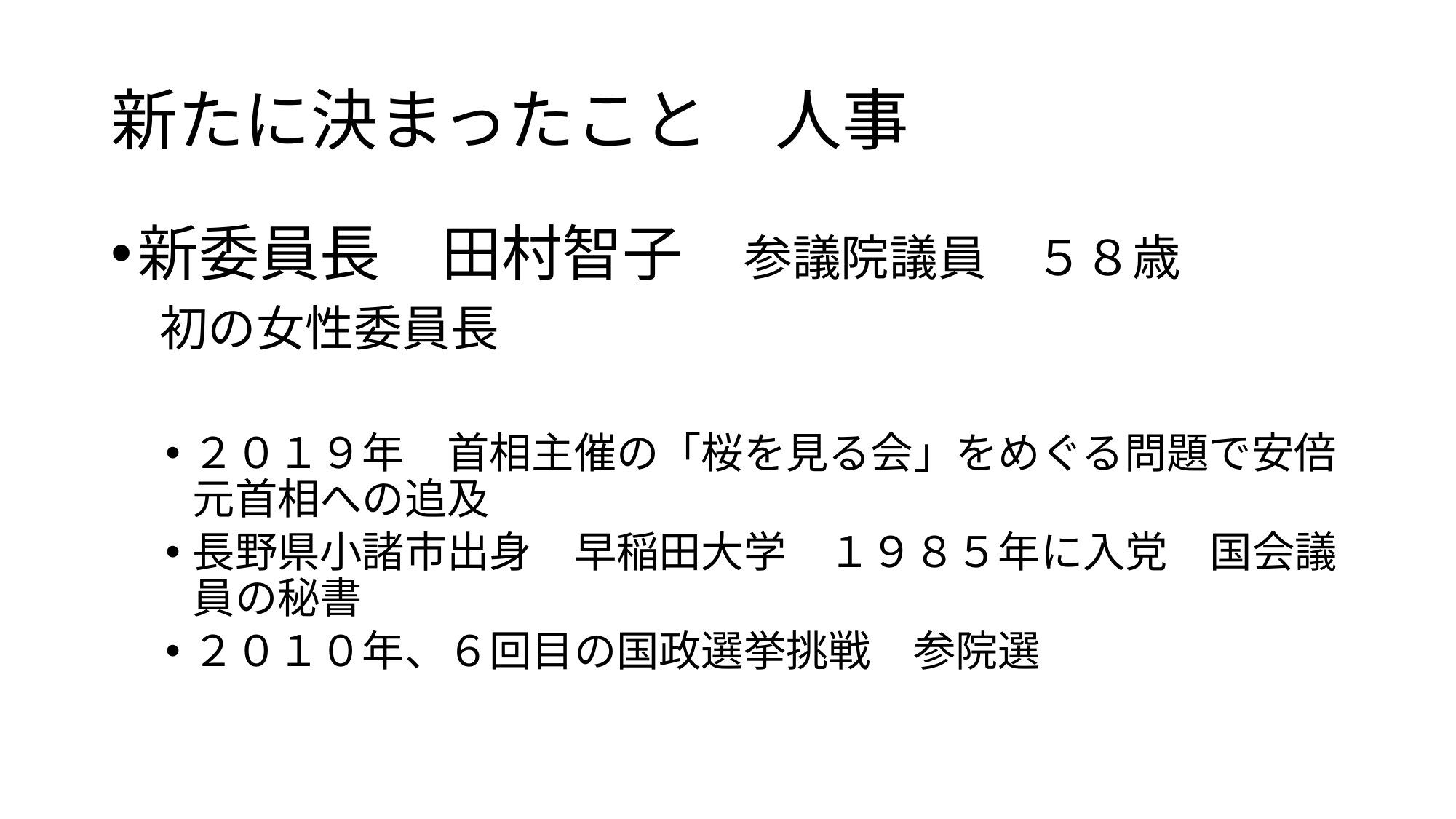

# 新たに決まったこと　人事
新委員長　田村智子　参議院議員　５８歳
　初の女性委員長

２０１９年　首相主催の「桜を見る会」をめぐる問題で安倍元首相への追及
長野県小諸市出身　早稲田大学　１９８５年に入党　国会議員の秘書
２０１０年、６回目の国政選挙挑戦　参院選